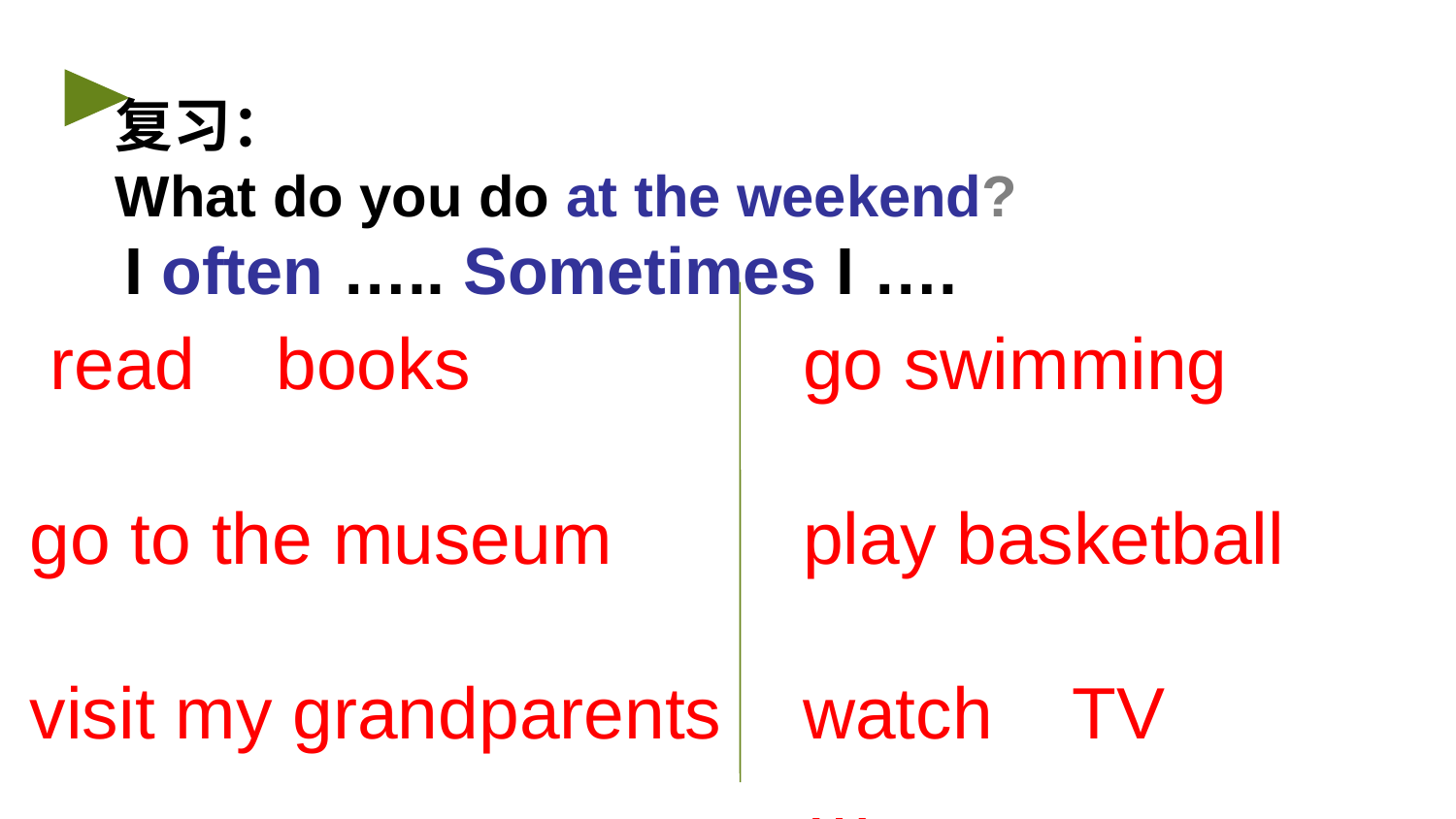

复习：
What do you do at the weekend?
    I often ….. Sometimes I ….

 read    books

go to the museum

visit my grandparents
go swimming

play basketball

watch    TV
…